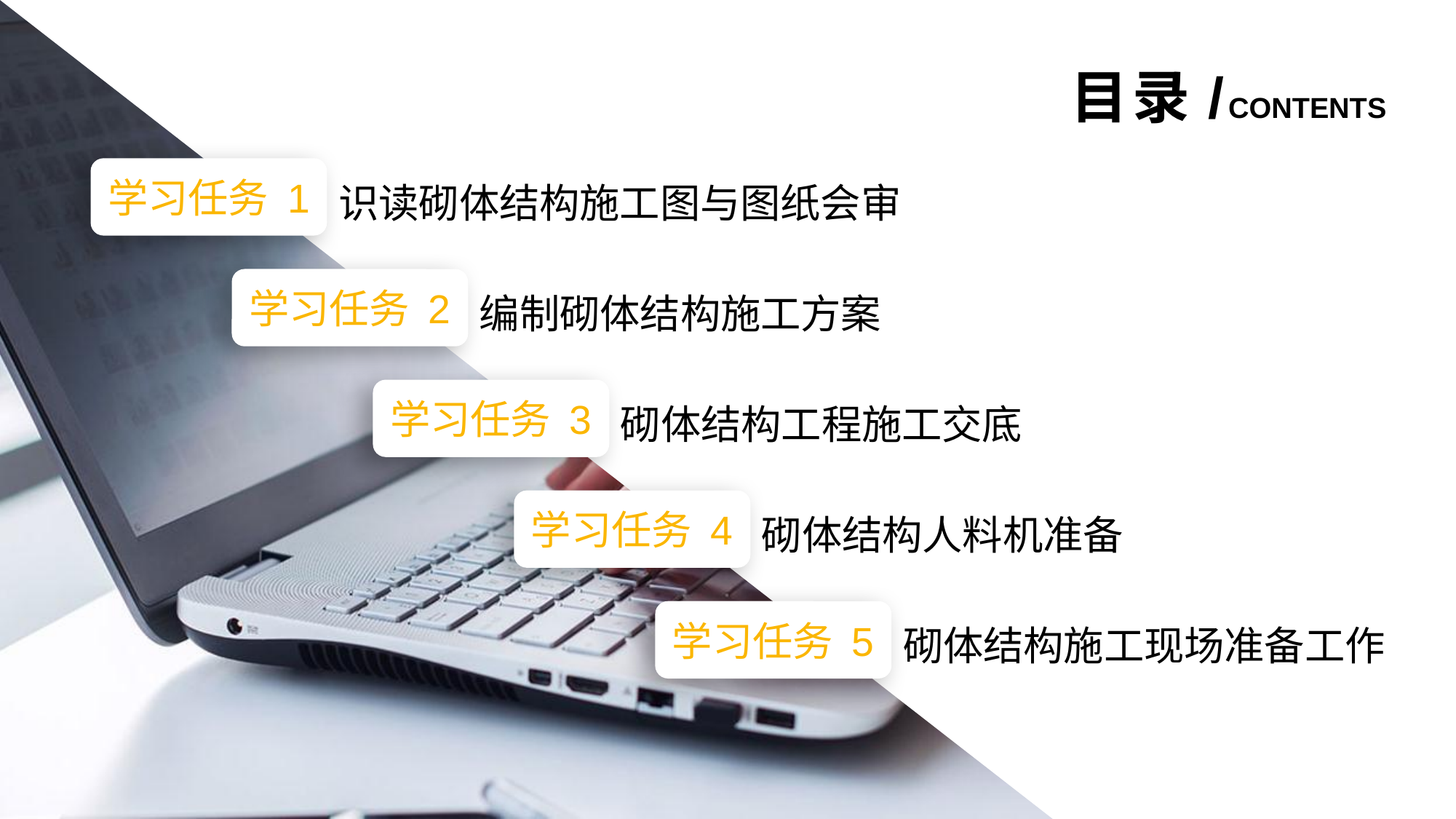

目录/contents
学习任务 1
识读砌体结构施工图与图纸会审
学习任务 2
编制砌体结构施工方案
学习任务 3
砌体结构工程施工交底
学习任务 4
砌体结构人料机准备
学习任务 5
砌体结构施工现场准备工作